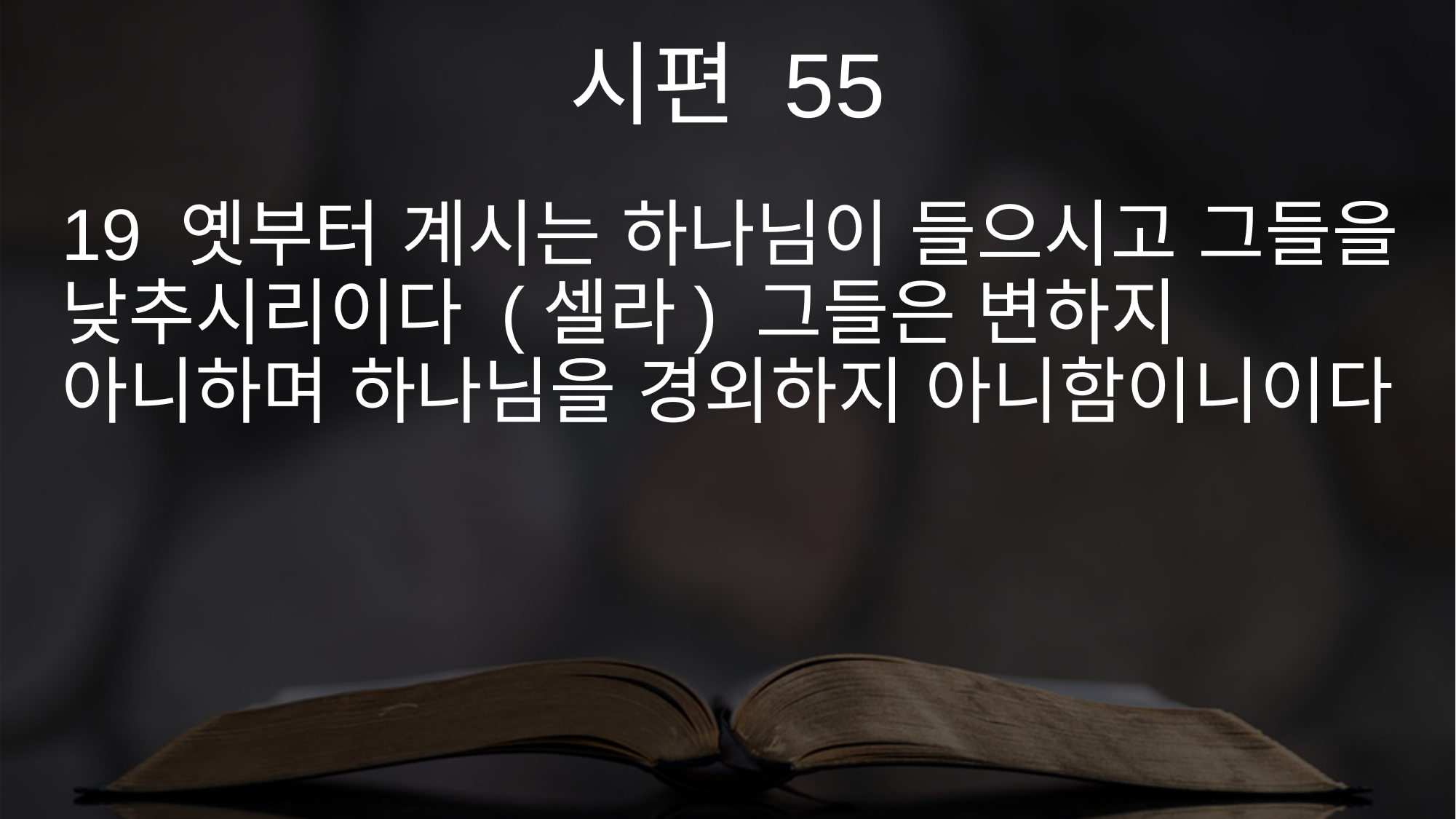

시편 55
19 옛부터 계시는 하나님이 들으시고 그들을 낮추시리이다 (셀라) 그들은 변하지 아니하며 하나님을 경외하지 아니함이니이다